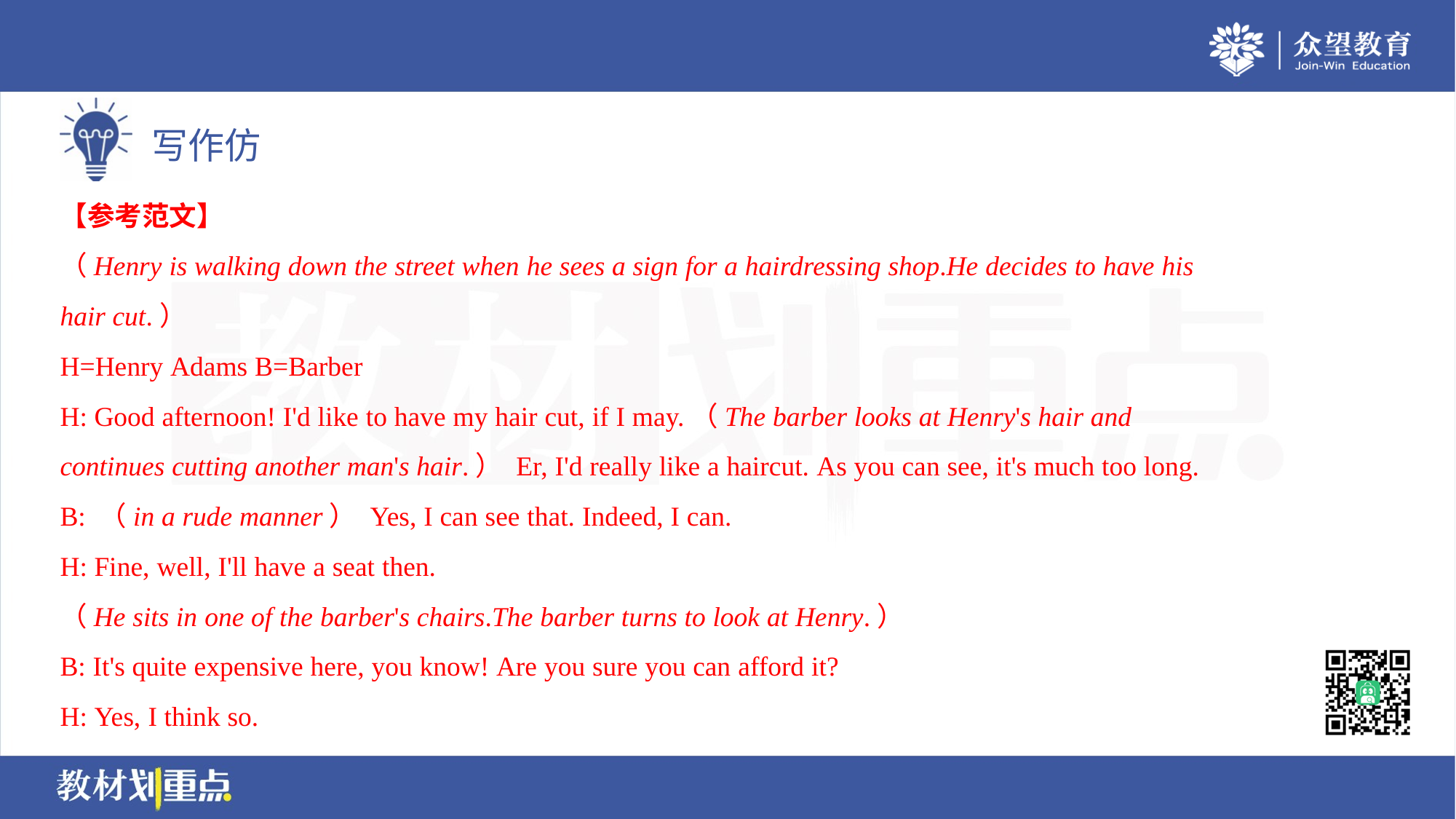

【参考范文】
（Henry is walking down the street when he sees a sign for a hairdressing shop.He decides to have his
hair cut.）
H=Henry Adams B=Barber
H: Good afternoon! I'd like to have my hair cut, if I may.（The barber looks at Henry's hair and
continues cutting another man's hair.） Er, I'd really like a haircut. As you can see, it's much too long.
B: （in a rude manner） Yes, I can see that. Indeed, I can.
H: Fine, well, I'll have a seat then.
（He sits in one of the barber's chairs.The barber turns to look at Henry.）
B: It's quite expensive here, you know! Are you sure you can afford it?
H: Yes, I think so.